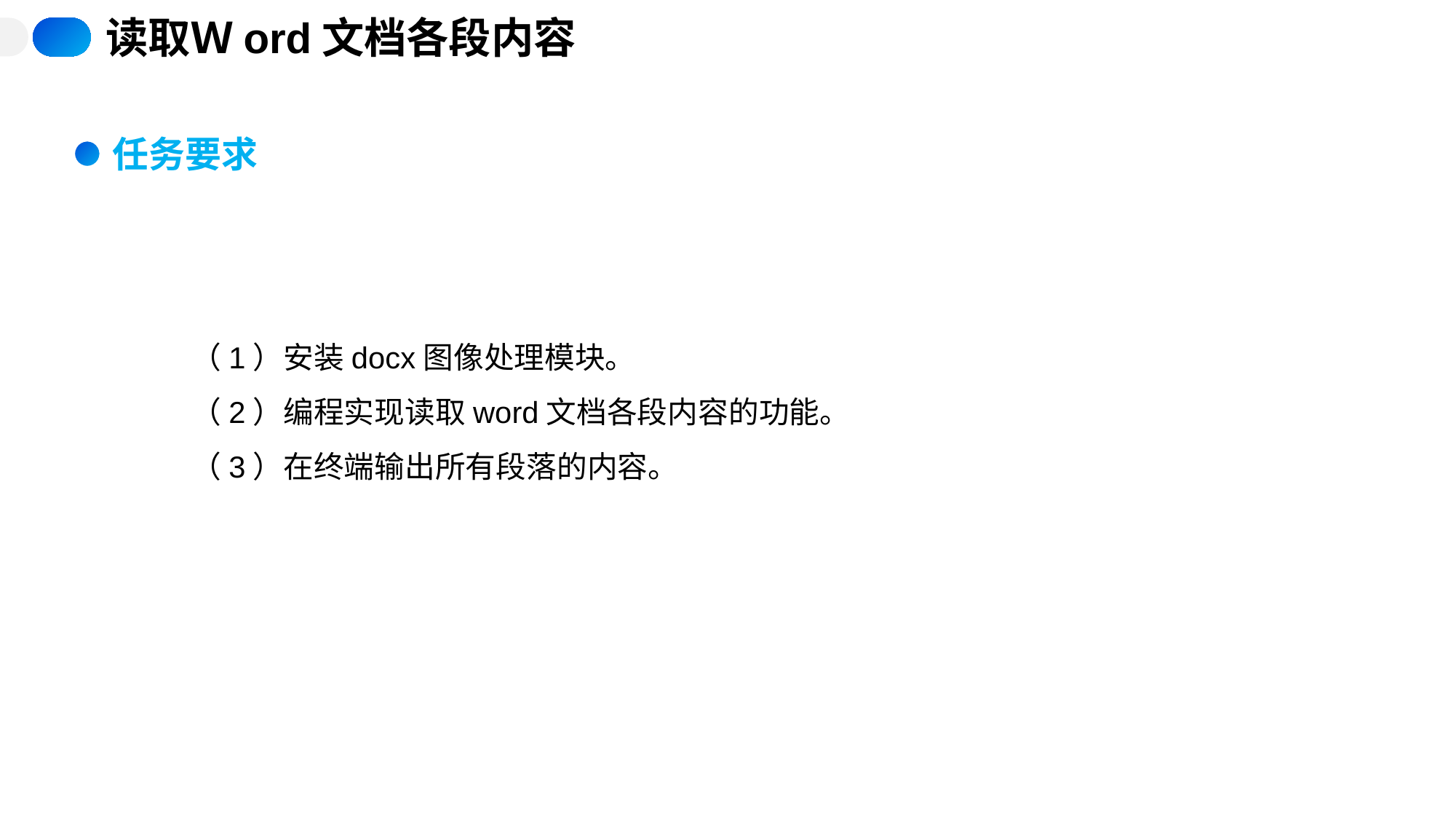

读取Ｗord文档各段内容
任务要求

（1）安装docx图像处理模块。
（2）编程实现读取word文档各段内容的功能。
（3）在终端输出所有段落的内容。